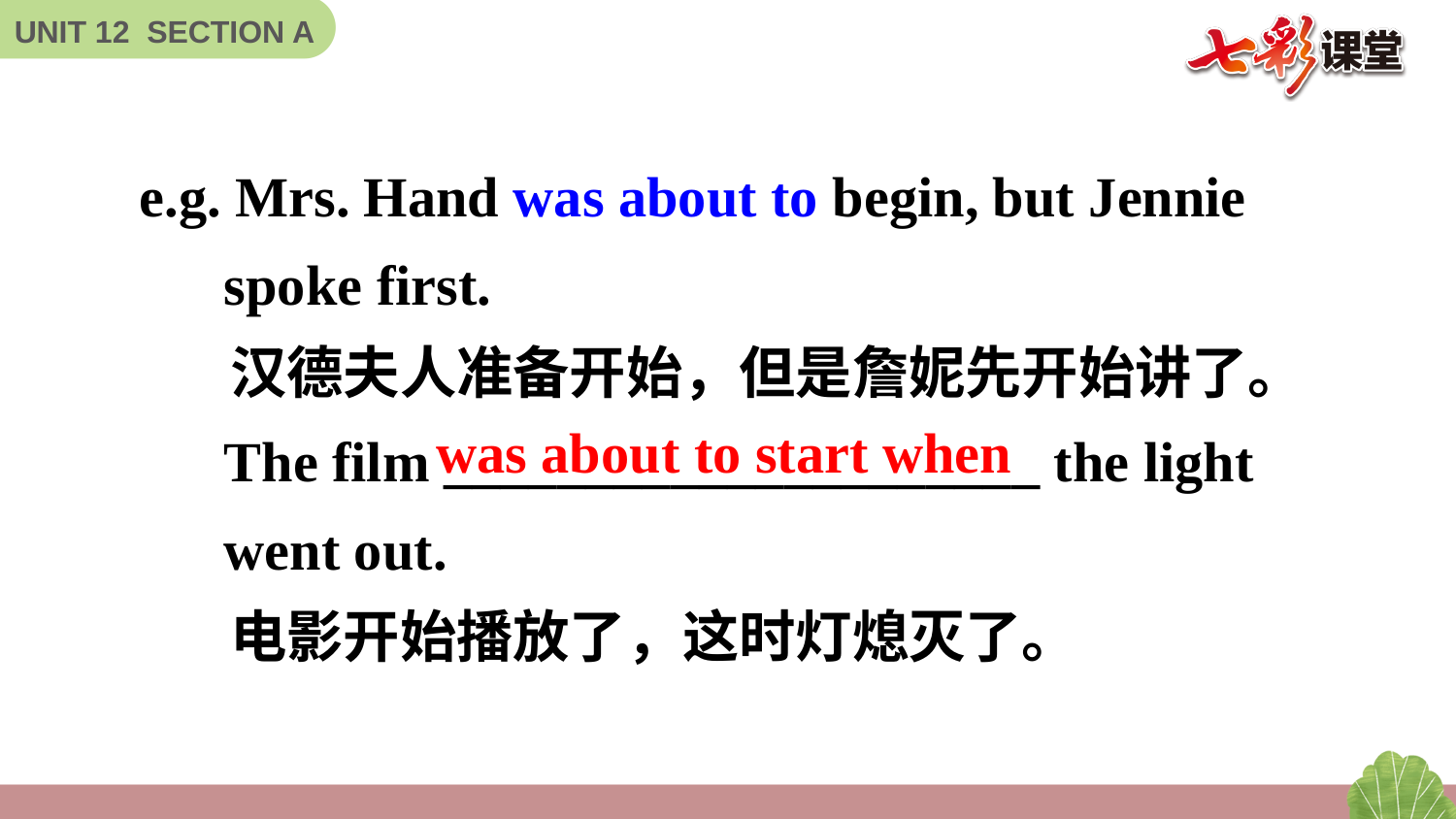

e.g. Mrs. Hand was about to begin, but Jennie
      spoke first.
      汉德夫人准备开始，但是詹妮先开始讲了。
      The film _____________________ the light
      went out.
      电影开始播放了，这时灯熄灭了。
was about to start when